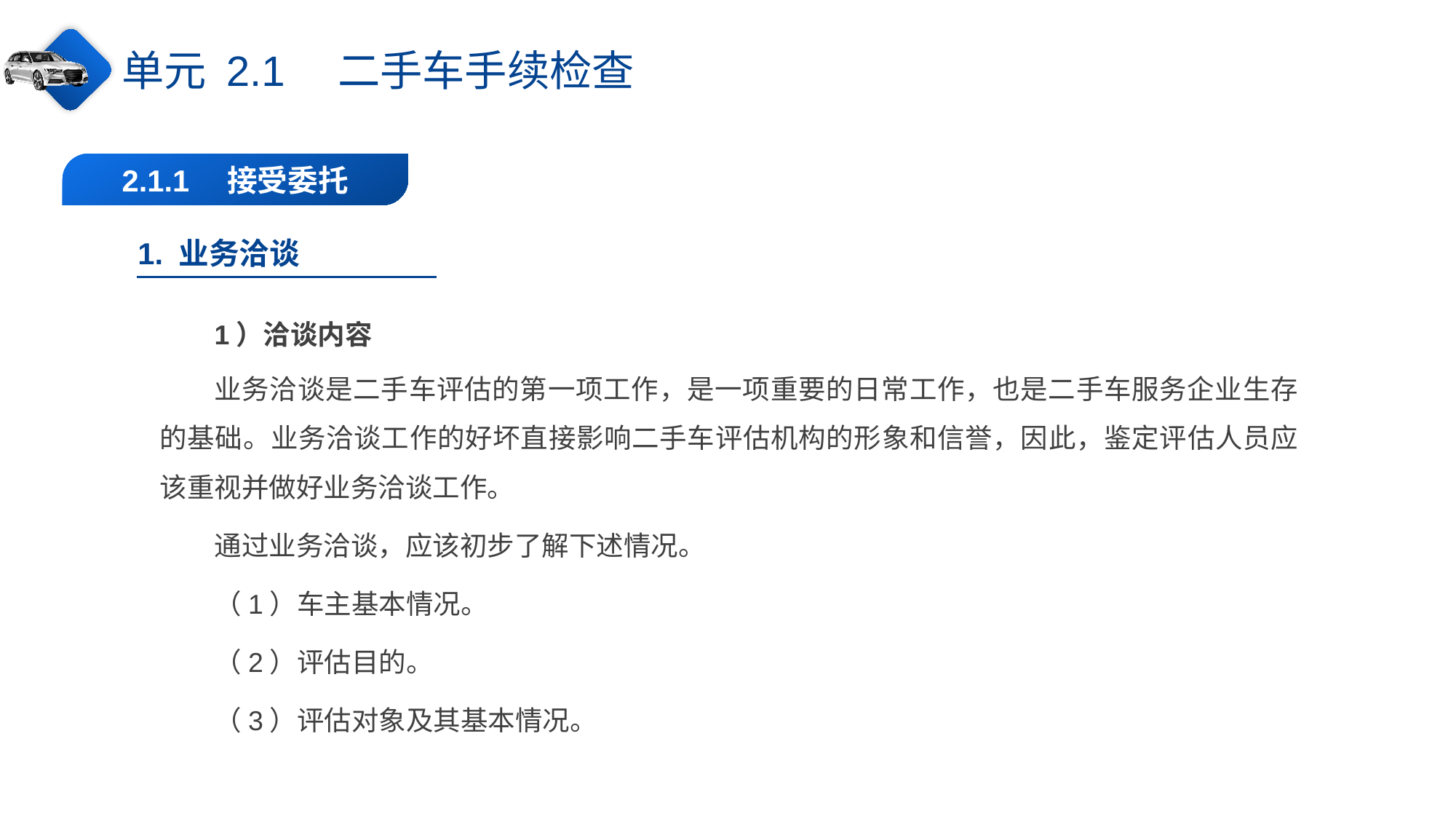

单元 2.1　二手车手续检查
2.1.1　接受委托
1. 业务洽谈
1）洽谈内容
业务洽谈是二手车评估的第一项工作，是一项重要的日常工作，也是二手车服务企业生存的基础。业务洽谈工作的好坏直接影响二手车评估机构的形象和信誉，因此，鉴定评估人员应该重视并做好业务洽谈工作。
通过业务洽谈，应该初步了解下述情况。
（1）车主基本情况。
（2）评估目的。
（3）评估对象及其基本情况。